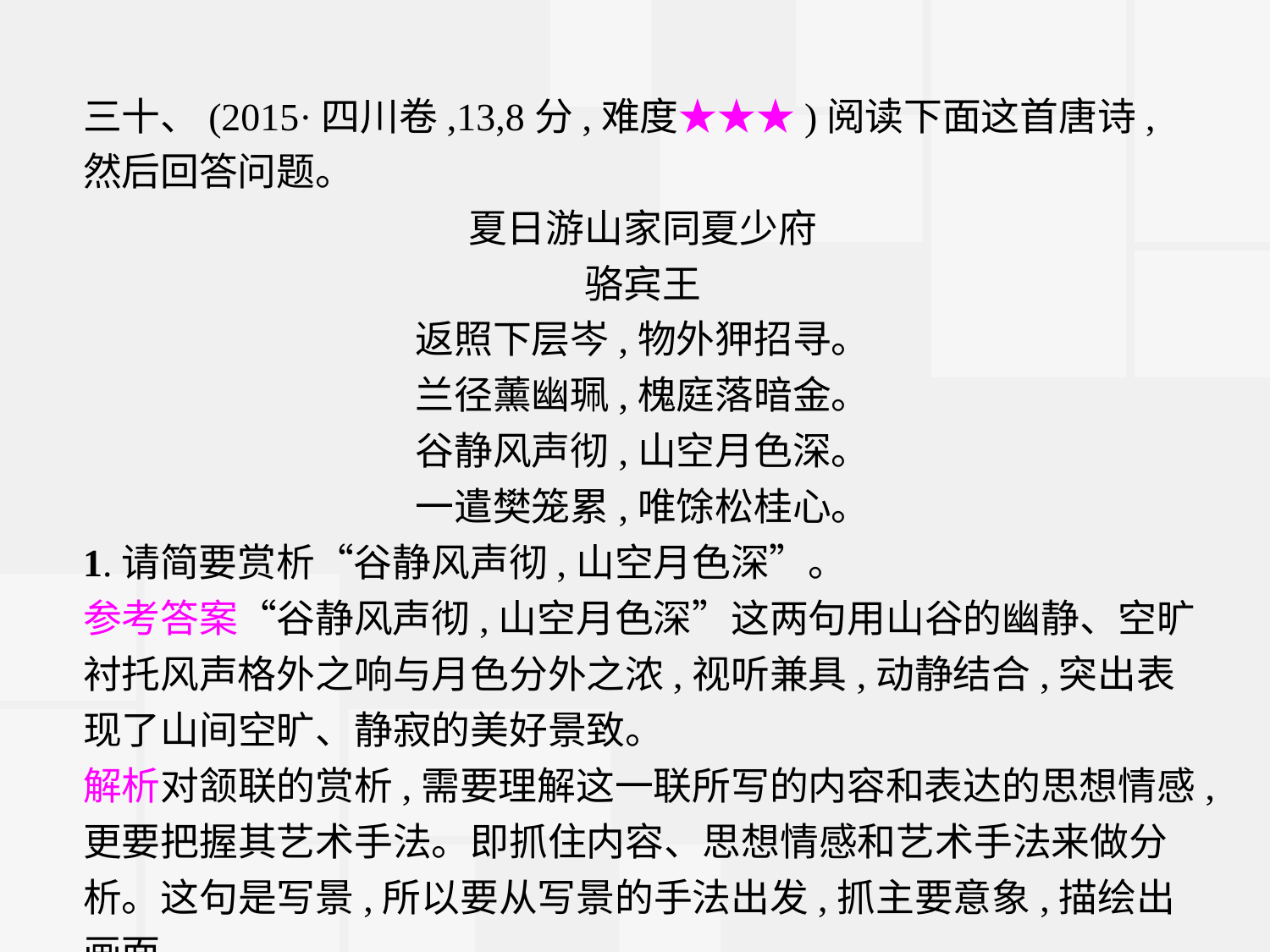

三十、(2015·四川卷,13,8分,难度★★★)阅读下面这首唐诗,然后回答问题。
夏日游山家同夏少府
骆宾王
返照下层岑,物外狎招寻。
兰径薰幽珮,槐庭落暗金。
谷静风声彻,山空月色深。
一遣樊笼累,唯馀松桂心。
1.请简要赏析“谷静风声彻,山空月色深”。
参考答案“谷静风声彻,山空月色深”这两句用山谷的幽静、空旷衬托风声格外之响与月色分外之浓,视听兼具,动静结合,突出表现了山间空旷、静寂的美好景致。
解析对颔联的赏析,需要理解这一联所写的内容和表达的思想情感,更要把握其艺术手法。即抓住内容、思想情感和艺术手法来做分析。这句是写景,所以要从写景的手法出发,抓主要意象,描绘出画面。